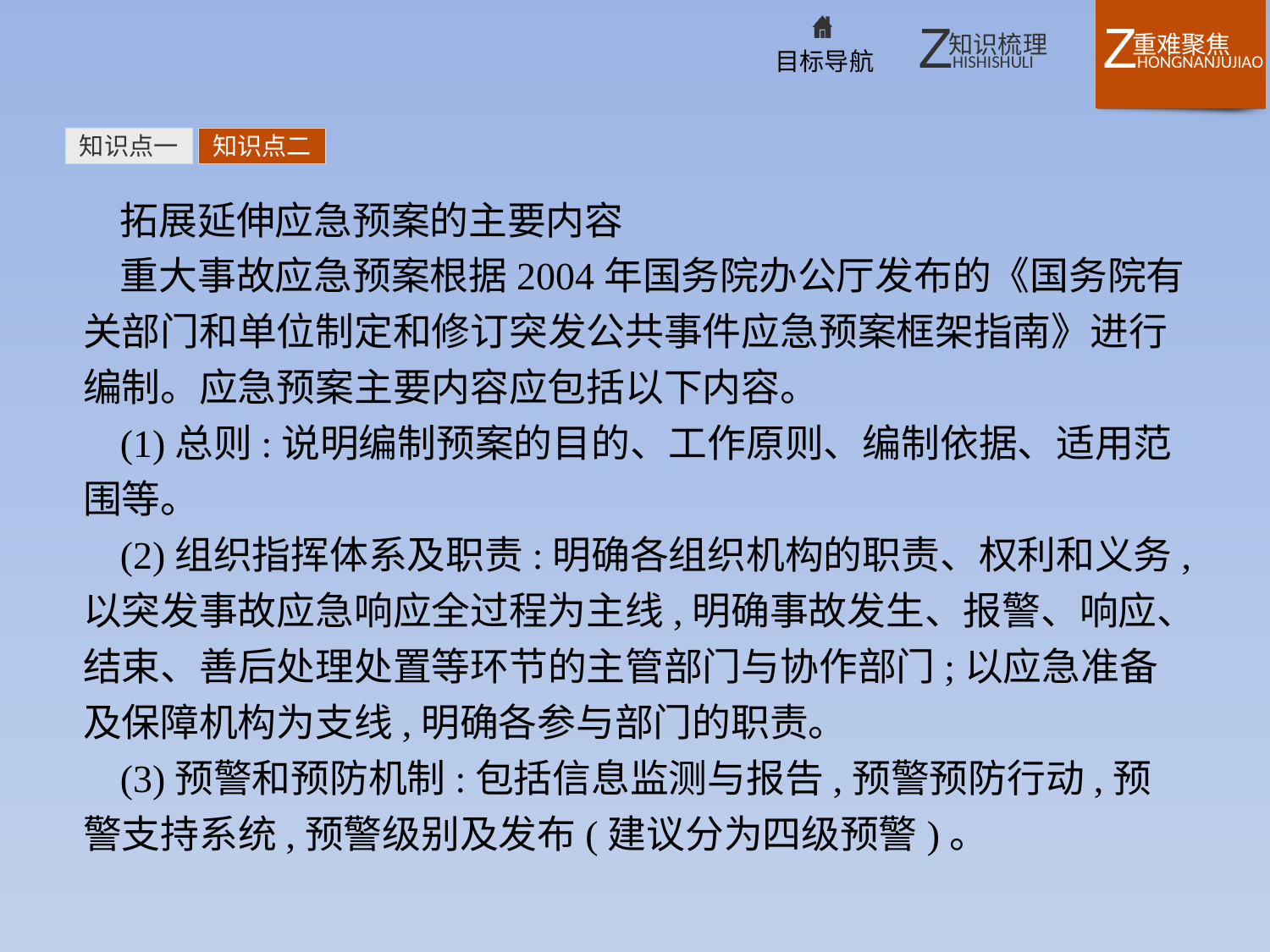

知识点一
知识点二
拓展延伸应急预案的主要内容
重大事故应急预案根据2004年国务院办公厅发布的《国务院有关部门和单位制定和修订突发公共事件应急预案框架指南》进行编制。应急预案主要内容应包括以下内容。
(1)总则:说明编制预案的目的、工作原则、编制依据、适用范围等。
(2)组织指挥体系及职责:明确各组织机构的职责、权利和义务,以突发事故应急响应全过程为主线,明确事故发生、报警、响应、结束、善后处理处置等环节的主管部门与协作部门;以应急准备及保障机构为支线,明确各参与部门的职责。
(3)预警和预防机制:包括信息监测与报告,预警预防行动,预警支持系统,预警级别及发布(建议分为四级预警)。